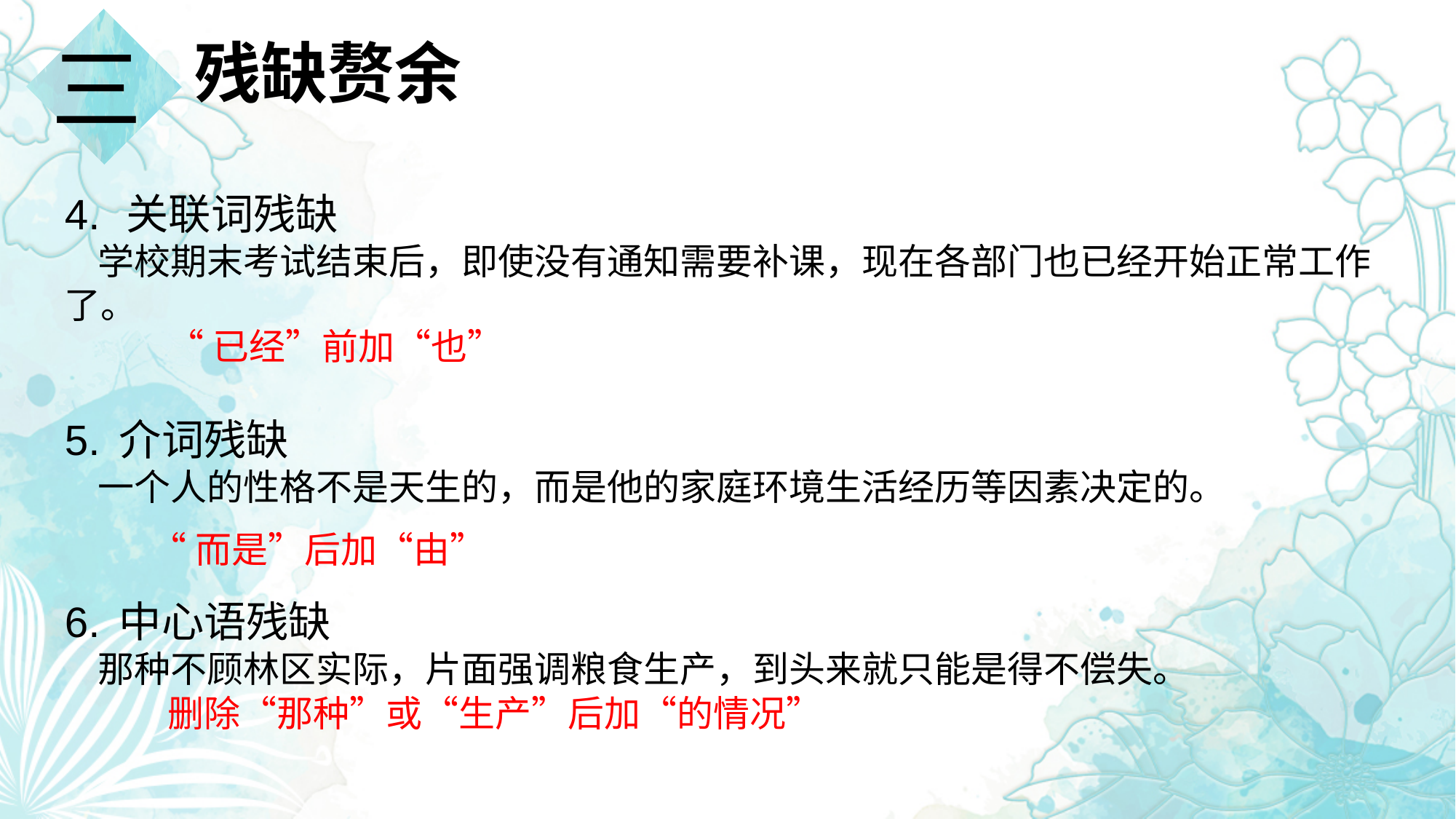

三
残缺赘余

关联词残缺
   学校期末考试结束后，即使没有通知需要补课，现在各部门也已经开始正常工作了。

介词残缺
   一个人的性格不是天生的，而是他的家庭环境生活经历等因素决定的。

中心语残缺
   那种不顾林区实际，片面强调粮食生产，到头来就只能是得不偿失。
“已经”前加“也”
“而是”后加“由”
删除“那种”或“生产”后加“的情况”